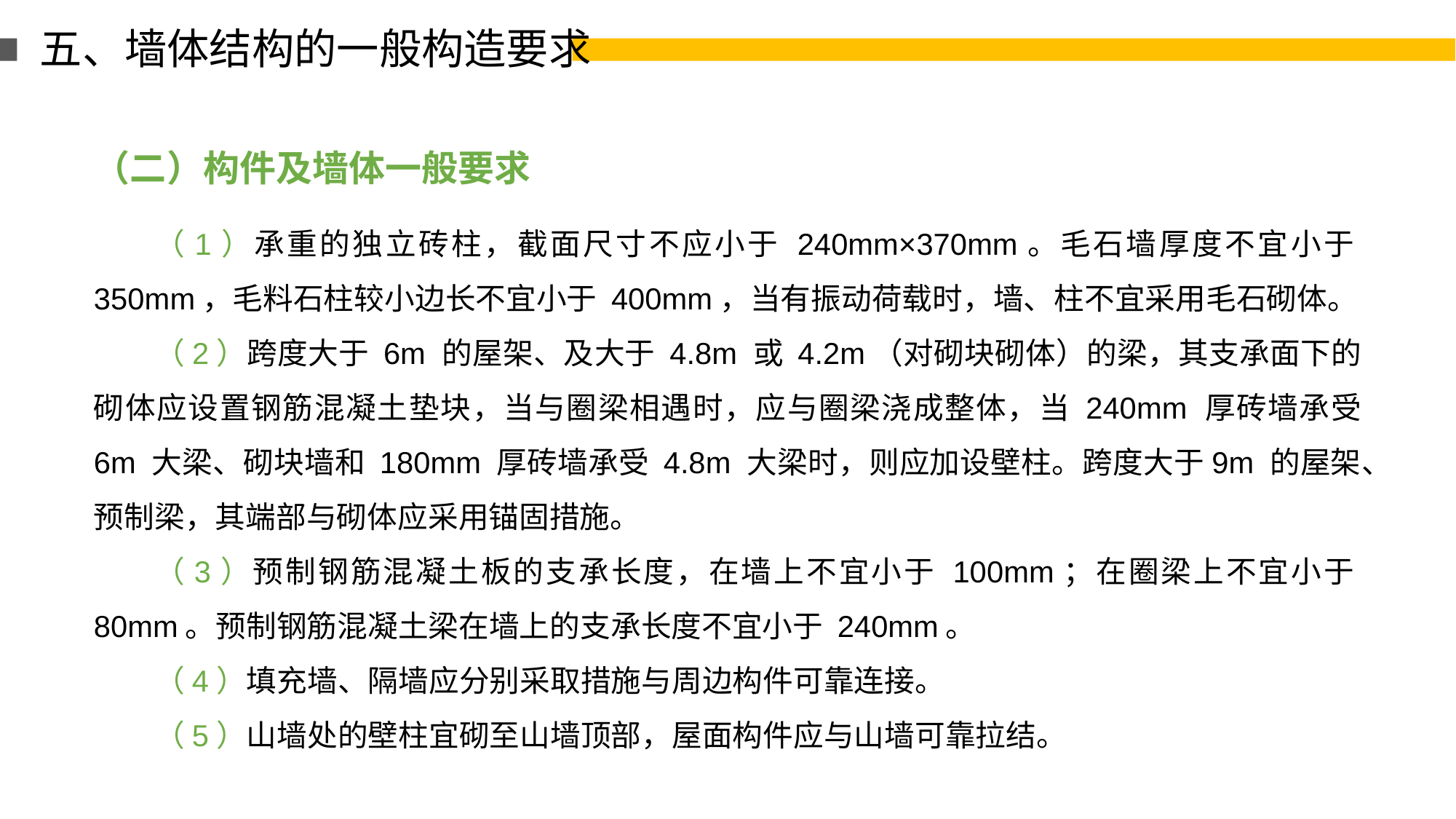

五、墙体结构的一般构造要求
（二）构件及墙体一般要求
（1）承重的独立砖柱，截面尺寸不应小于 240mm×370mm。毛石墙厚度不宜小于350mm，毛料石柱较小边长不宜小于 400mm，当有振动荷载时，墙、柱不宜采用毛石砌体。
（2）跨度大于 6m 的屋架、及大于 4.8m 或 4.2m（对砌块砌体）的梁，其支承面下的砌体应设置钢筋混凝土垫块，当与圈梁相遇时，应与圈梁浇成整体，当 240mm 厚砖墙承受 6m 大梁、砌块墙和 180mm 厚砖墙承受 4.8m 大梁时，则应加设壁柱。跨度大于9m 的屋架、预制梁，其端部与砌体应采用锚固措施。
（3）预制钢筋混凝土板的支承长度，在墙上不宜小于 100mm；在圈梁上不宜小于80mm。预制钢筋混凝土梁在墙上的支承长度不宜小于 240mm。
（4）填充墙、隔墙应分别采取措施与周边构件可靠连接。
（5）山墙处的壁柱宜砌至山墙顶部，屋面构件应与山墙可靠拉结。